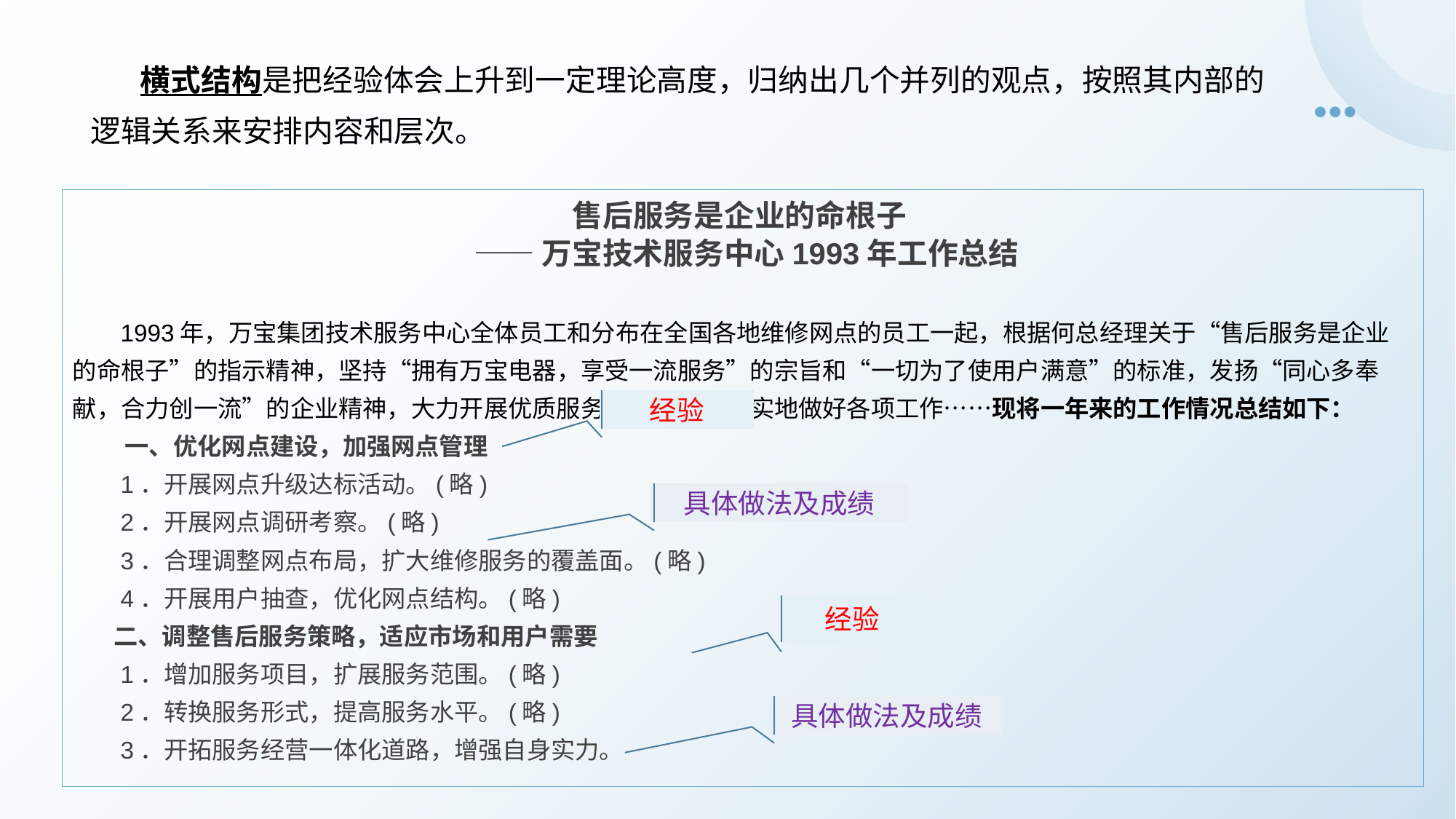

横式结构是把经验体会上升到一定理论高度，归纳出几个并列的观点，按照其内部的逻辑关系来安排内容和层次。

售后服务是企业的命根子
——万宝技术服务中心1993年工作总结

 1993年，万宝集团技术服务中心全体员工和分布在全国各地维修网点的员工一起，根据何总经理关于“售后服务是企业的命根子”的指示精神，坚持“拥有万宝电器，享受一流服务”的宗旨和“一切为了使用户满意”的标准，发扬“同心多奉献，合力创一流”的企业精神，大力开展优质服务活动，扎扎实实地做好各项工作……现将一年来的工作情况总结如下：
 一、优化网点建设，加强网点管理
 1．开展网点升级达标活动。(略)
 2．开展网点调研考察。(略)
 3．合理调整网点布局，扩大维修服务的覆盖面。(略)
 4．开展用户抽查，优化网点结构。(略)
二、调整售后服务策略，适应市场和用户需要
 1．增加服务项目，扩展服务范围。(略)
 2．转换服务形式，提高服务水平。(略)
 3．开拓服务经营一体化道路，增强自身实力。
经验
具体做法及成绩
经验
具体做法及成绩